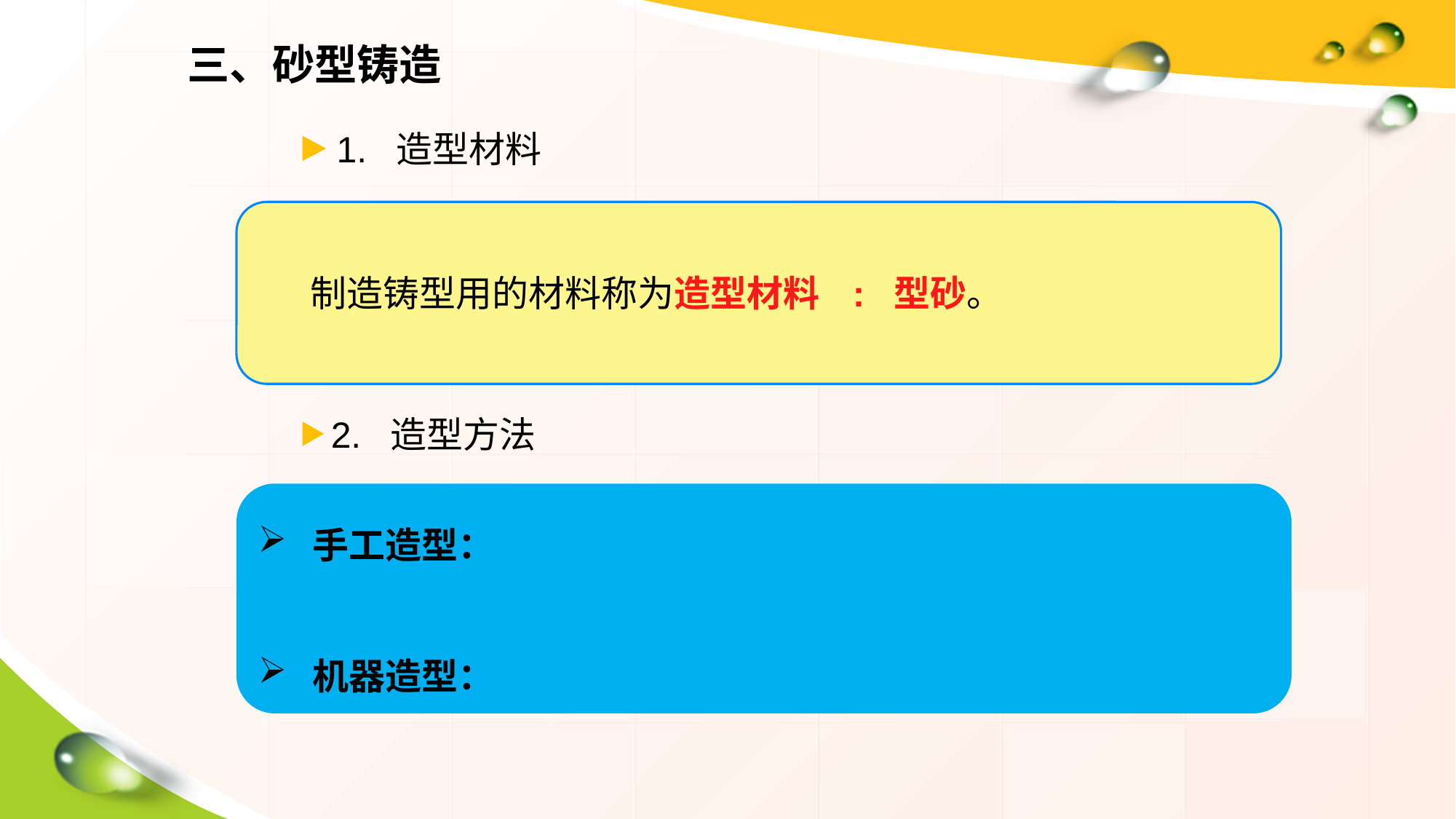

三、砂型铸造
1.  造型材料

       制造铸型用的材料称为造型材料   :  型砂。
2.  造型方法

  手工造型：

  机器造型：